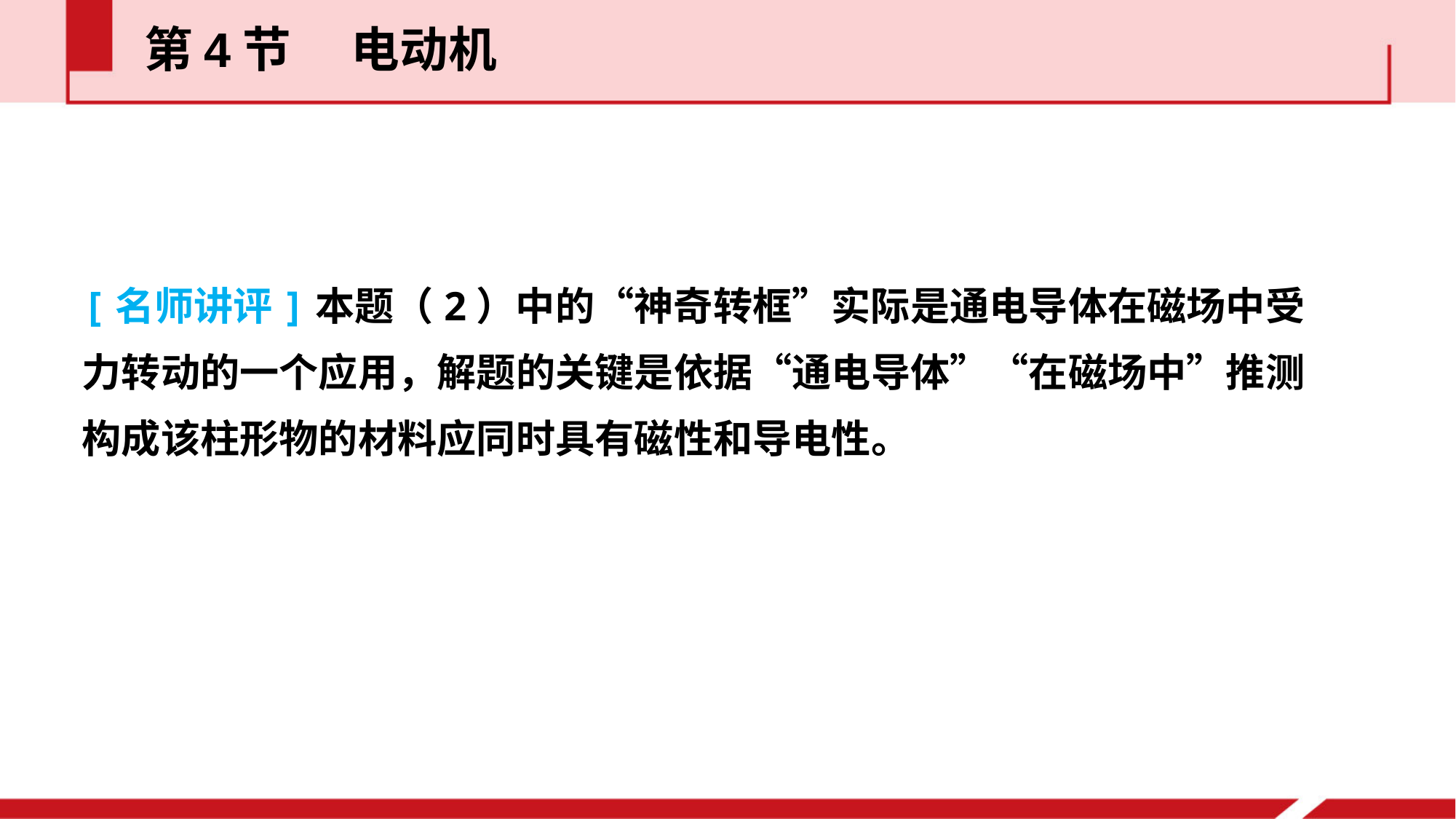

第4节  电动机
[名师讲评]本题（2）中的“神奇转框”实际是通电导体在磁场中受力转动的一个应用，解题的关键是依据“通电导体”“在磁场中”推测构成该柱形物的材料应同时具有磁性和导电性。